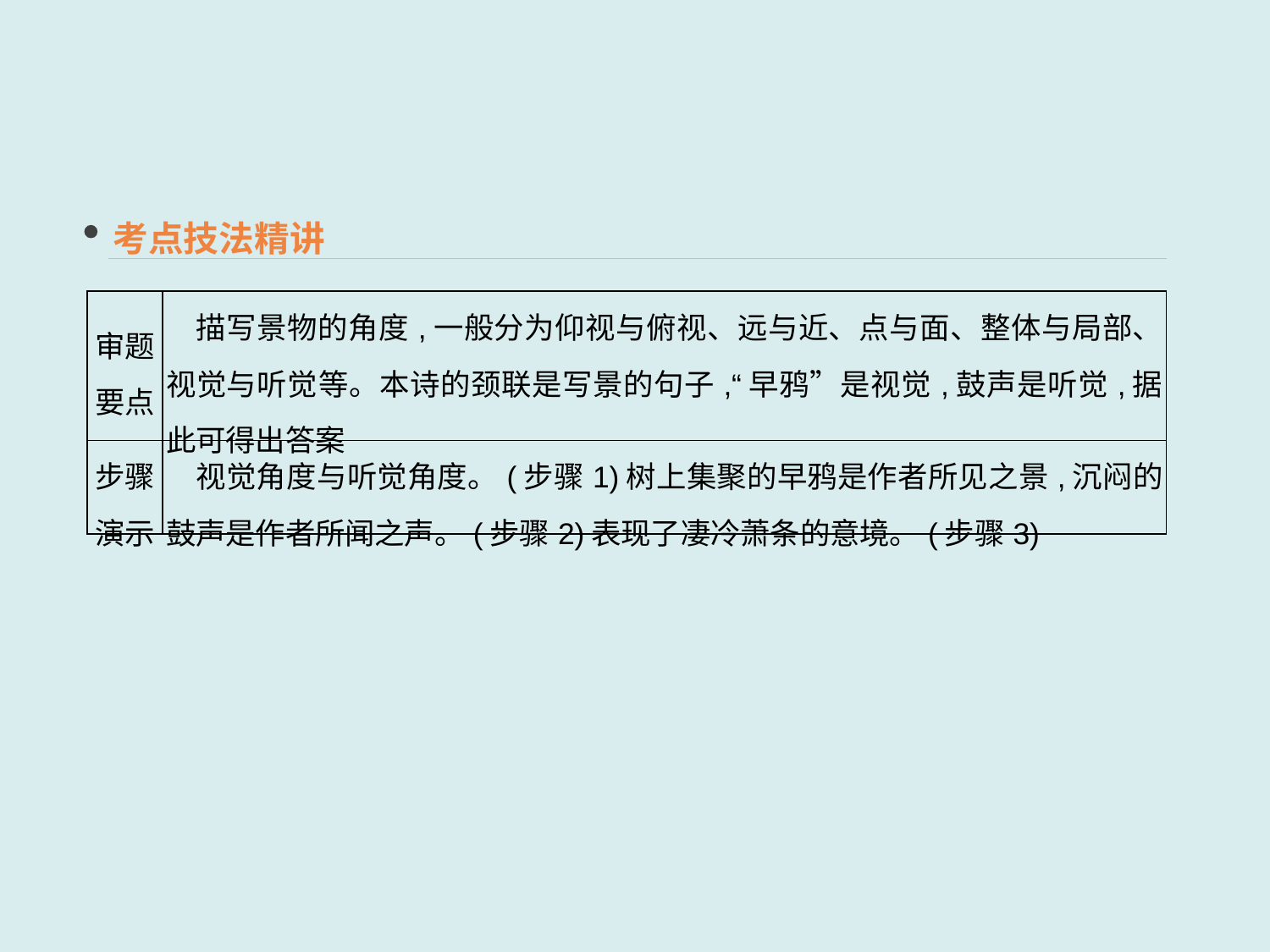

考点技法精讲

| 审题 要点 | 描写景物的角度,一般分为仰视与俯视、远与近、点与面、整体与局部、视觉与听觉等。本诗的颈联是写景的句子,“早鸦”是视觉,鼓声是听觉,据此可得出答案 |
| --- | --- |
| 步骤演示 | 视觉角度与听觉角度。(步骤1)树上集聚的早鸦是作者所见之景,沉闷的鼓声是作者所闻之声。(步骤2)表现了凄冷萧条的意境。(步骤3) |